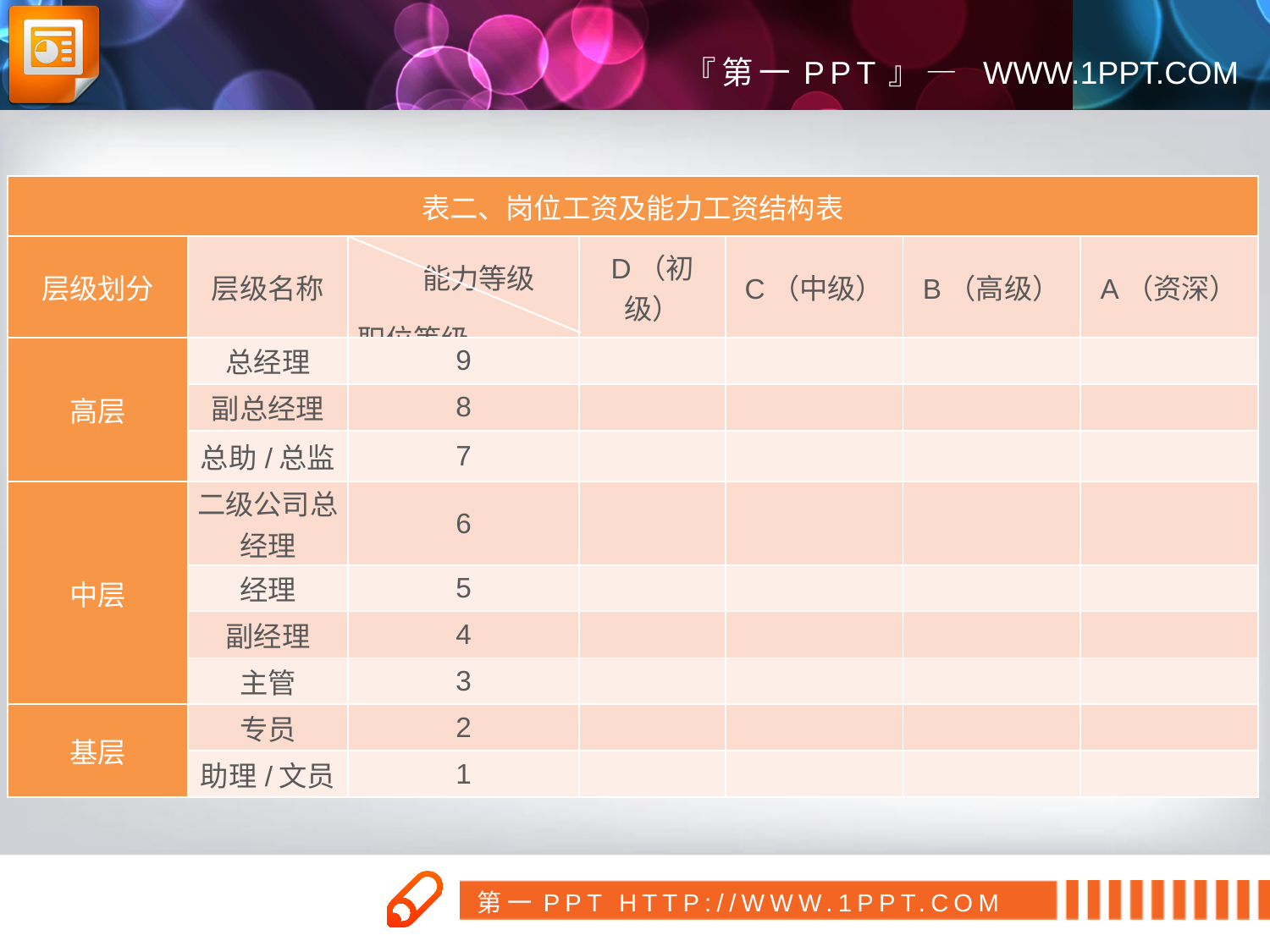

| 表二、岗位工资及能力工资结构表 |  |  |  |  |  |  |
| --- | --- | --- | --- | --- | --- | --- |
| 层级划分 | 层级名称 | 能力等级 职位等级 | D（初级） | C（中级） | B（高级） | A（资深） |
| 高层 | 总经理 | 9 |  |  |  |  |
|  | 副总经理 | 8 |  |  |  |  |
|  | 总助/总监 | 7 |  |  |  |  |
| 中层 | 二级公司总经理 | 6 |  |  |  |  |
|  | 经理 | 5 |  |  |  |  |
|  | 副经理 | 4 |  |  |  |  |
|  | 主管 | 3 |  |  |  |  |
| 基层 | 专员 | 2 |  |  |  |  |
|  | 助理/文员 | 1 |  |  |  |  |